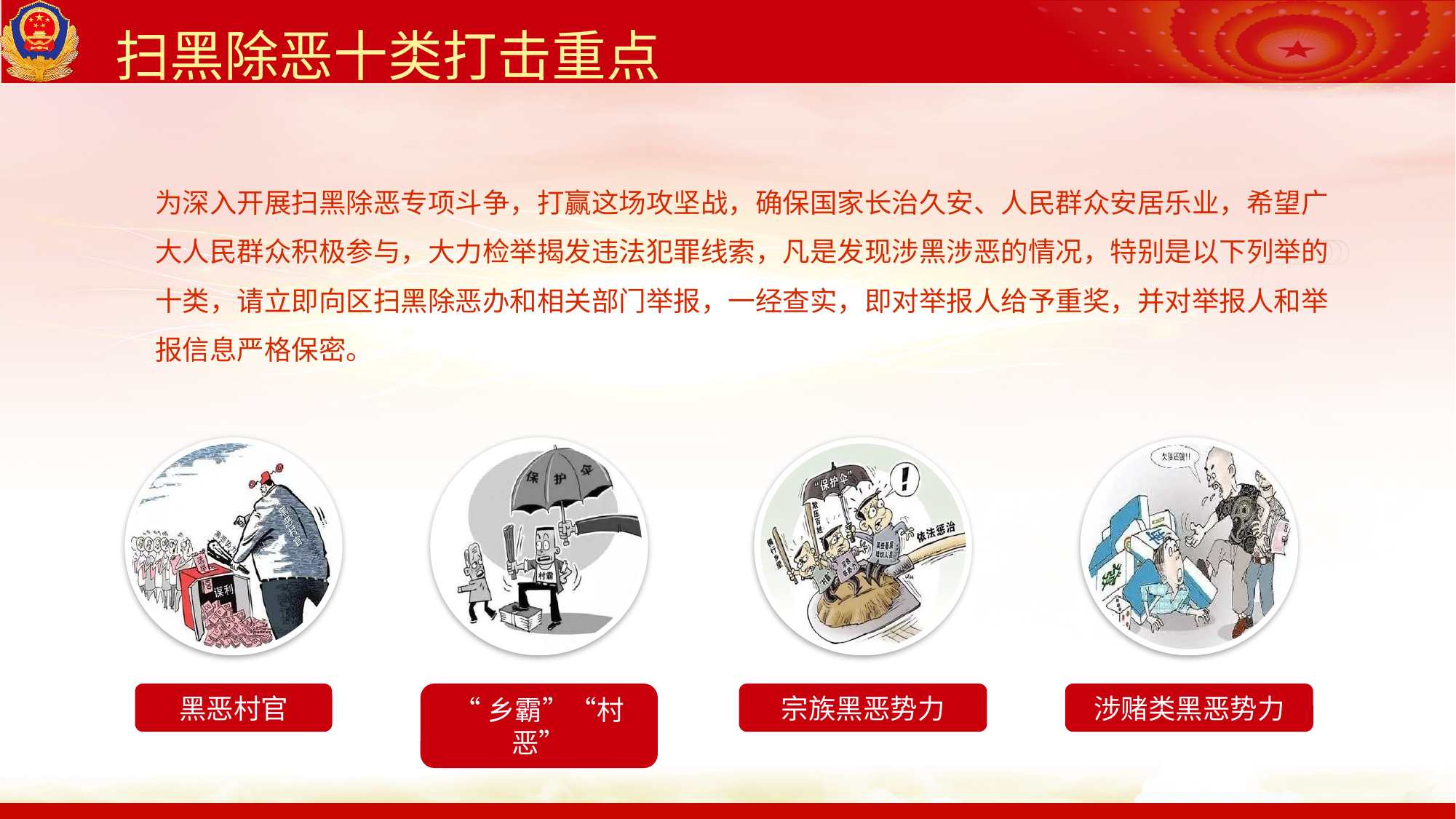

扫黑除恶十类打击重点
为深入开展扫黑除恶专项斗争，打赢这场攻坚战，确保国家长治久安、人民群众安居乐业，希望广大人民群众积极参与，大力检举揭发违法犯罪线索，凡是发现涉黑涉恶的情况，特别是以下列举的十类，请立即向区扫黑除恶办和相关部门举报，一经查实，即对举报人给予重奖，并对举报人和举报信息严格保密。

“乡霸”“村恶”
宗族黑恶势力
涉赌类黑恶势力
黑恶村官